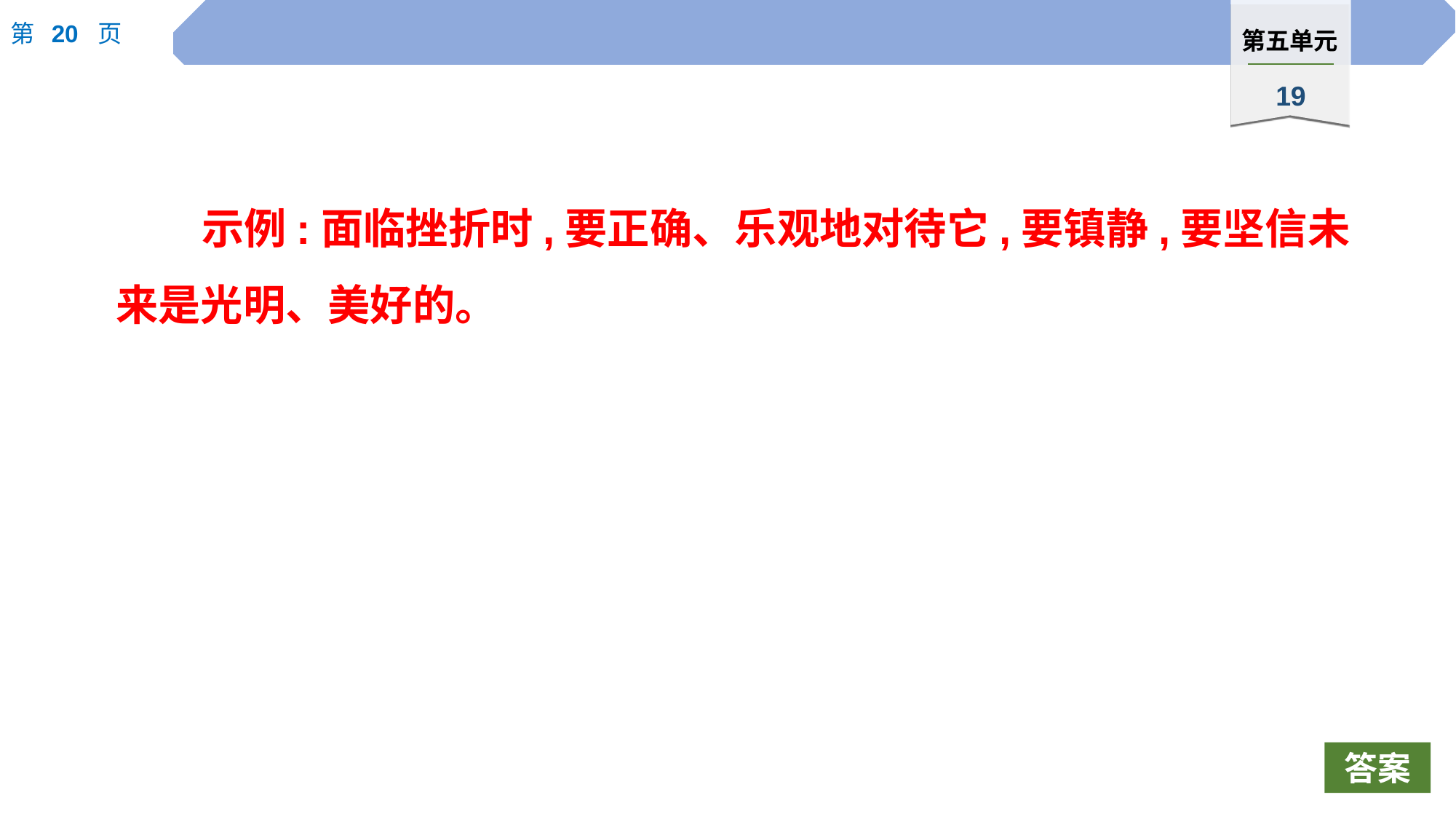

示例:面临挫折时,要正确、乐观地对待它,要镇静,要坚信未来是光明、美好的。
答案